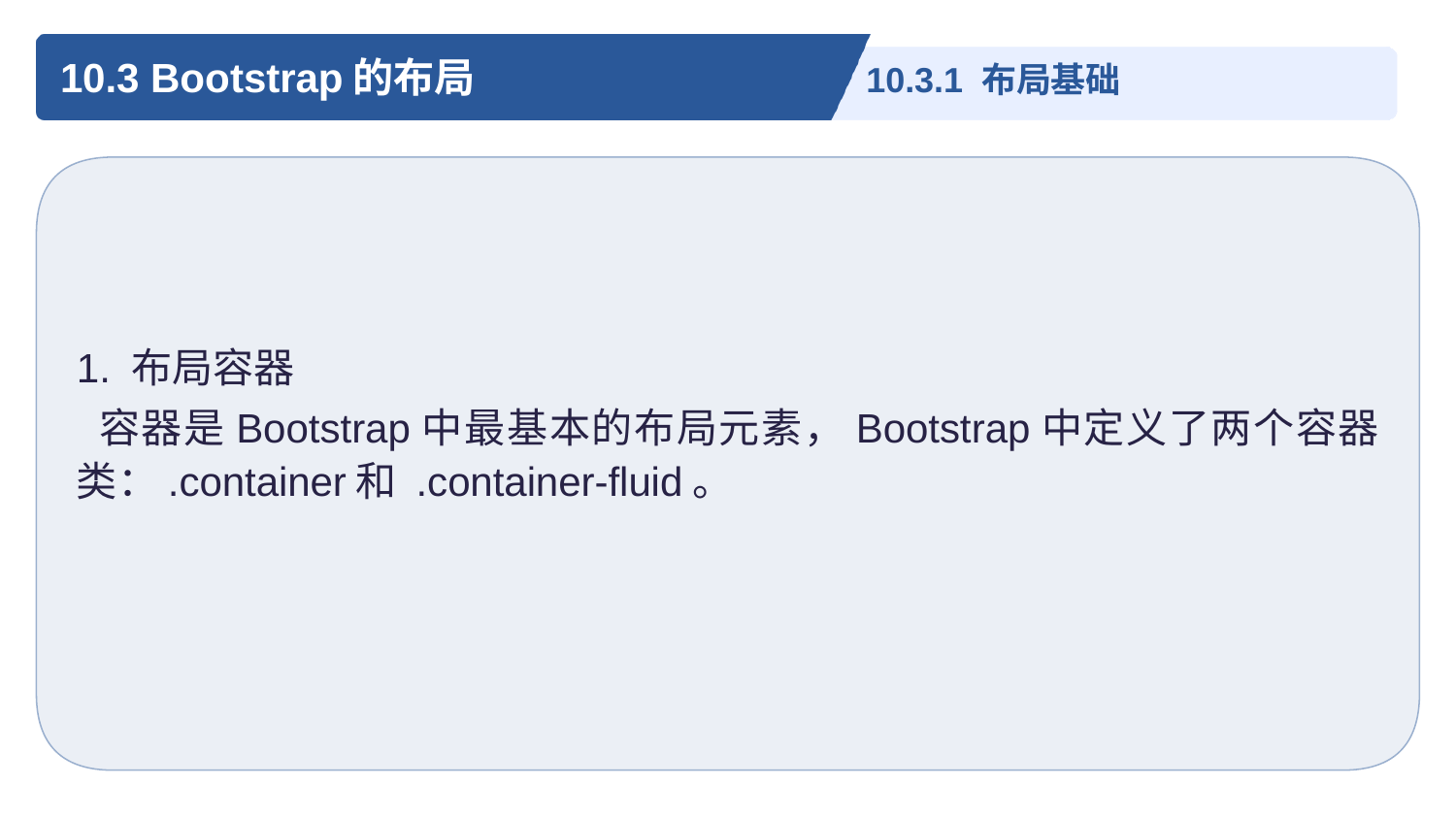

10.3 Bootstrap的布局
10.3.1 布局基础

1. 布局容器
 容器是Bootstrap中最基本的布局元素，Bootstrap中定义了两个容器类：.container和 .container-fluid。